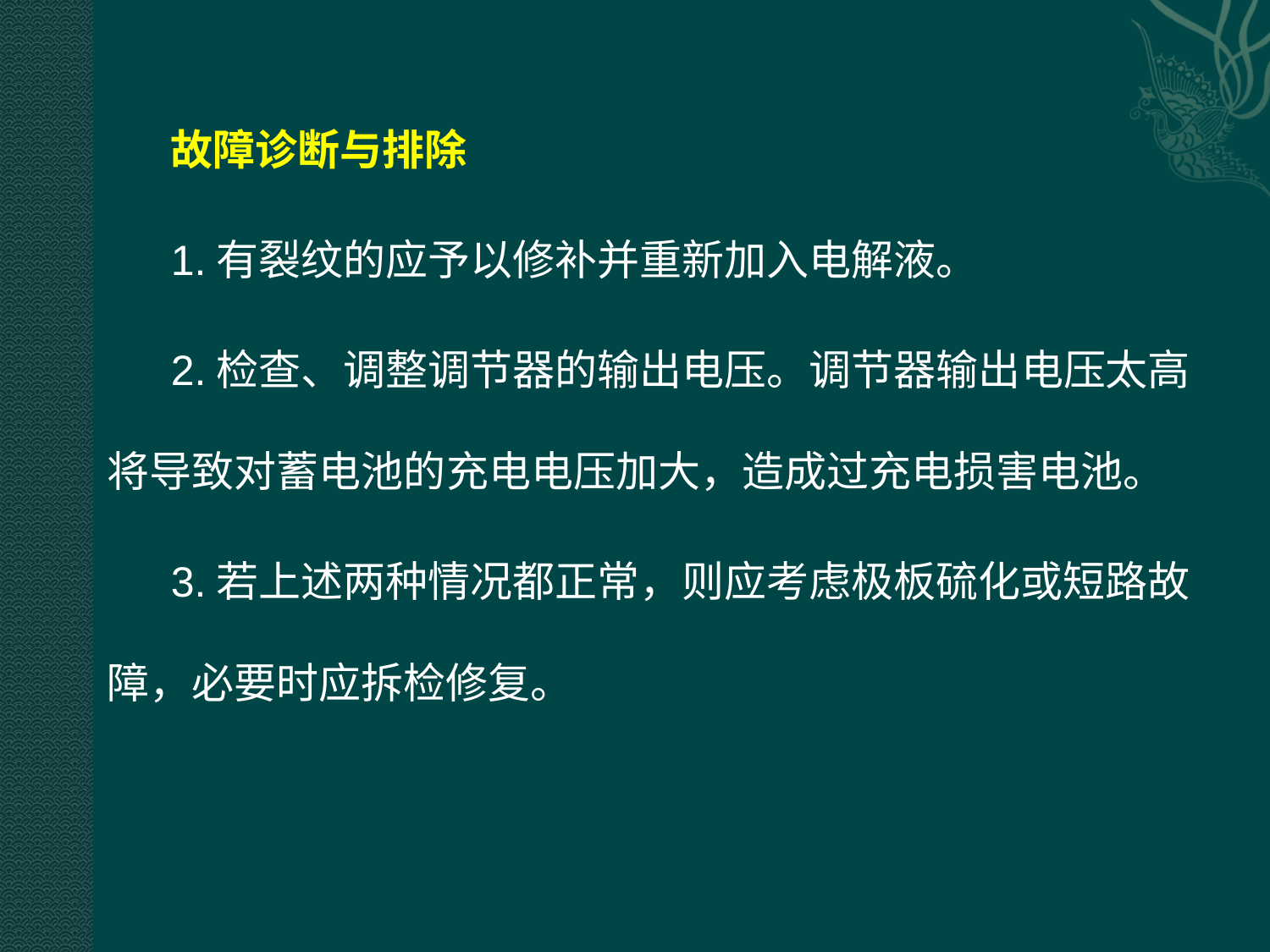

故障诊断与排除
1.有裂纹的应予以修补并重新加入电解液。
2.检查、调整调节器的输出电压。调节器输出电压太高将导致对蓄电池的充电电压加大，造成过充电损害电池。
3.若上述两种情况都正常，则应考虑极板硫化或短路故障，必要时应拆检修复。